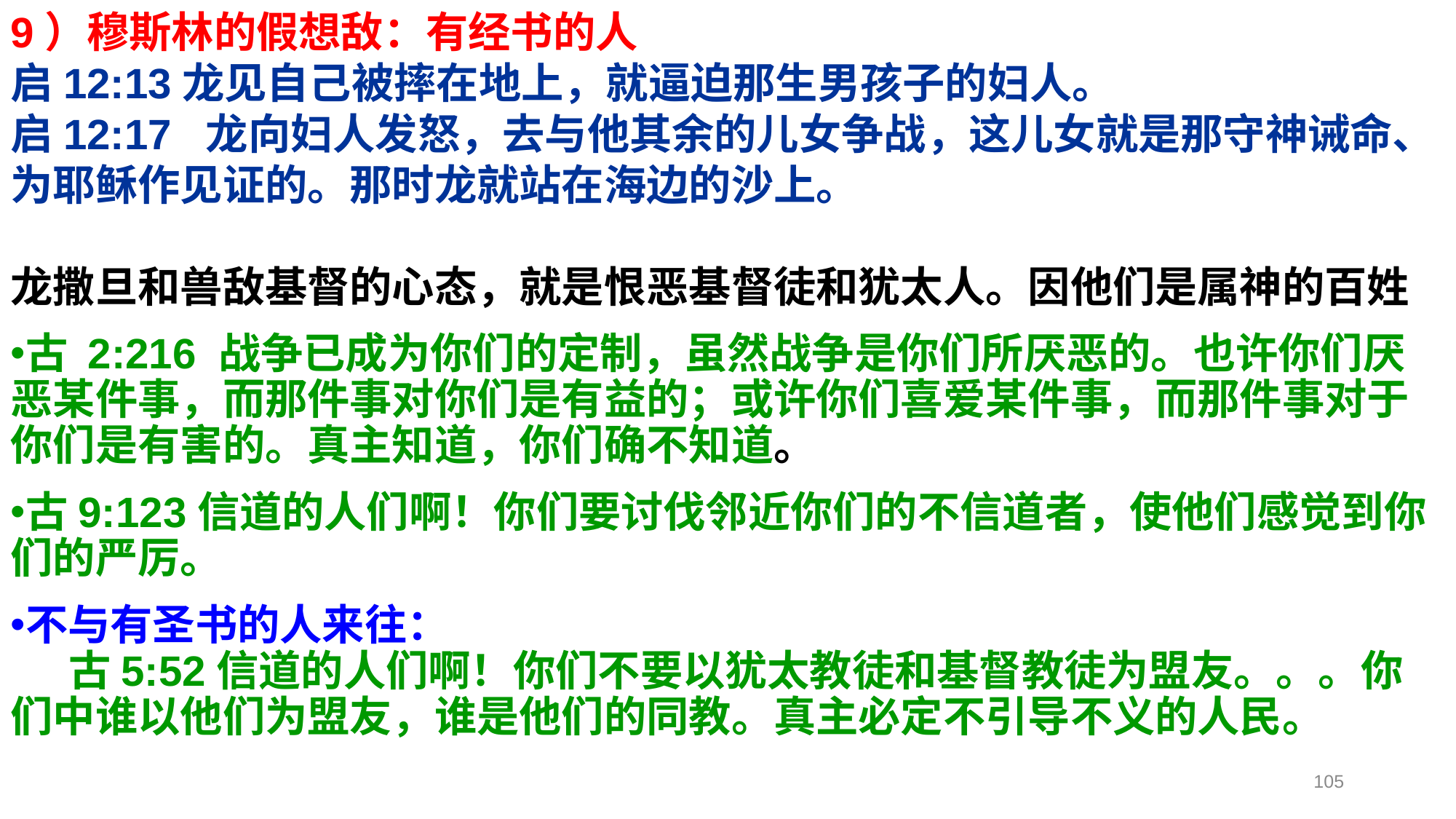

9）穆斯林的假想敌：有经书的人
启12:13龙见自己被摔在地上，就逼迫那生男孩子的妇人。
启12:17  龙向妇人发怒，去与他其余的儿女争战，这儿女就是那守神诫命、为耶稣作见证的。那时龙就站在海边的沙上。

龙撒旦和兽敌基督的心态，就是恨恶基督徒和犹太人。因他们是属神的百姓
古 2:216 战争已成为你们的定制，虽然战争是你们所厌恶的。也许你们厌恶某件事，而那件事对你们是有益的；或许你们喜爱某件事，而那件事对于你们是有害的。真主知道，你们确不知道。
古9:123信道的人们啊！你们要讨伐邻近你们的不信道者，使他们感觉到你们的严厉。
不与有圣书的人来往：                                                                                                              古5:52信道的人们啊！你们不要以犹太教徒和基督教徒为盟友。。。你们中谁以他们为盟友，谁是他们的同教。真主必定不引导不义的人民。
105